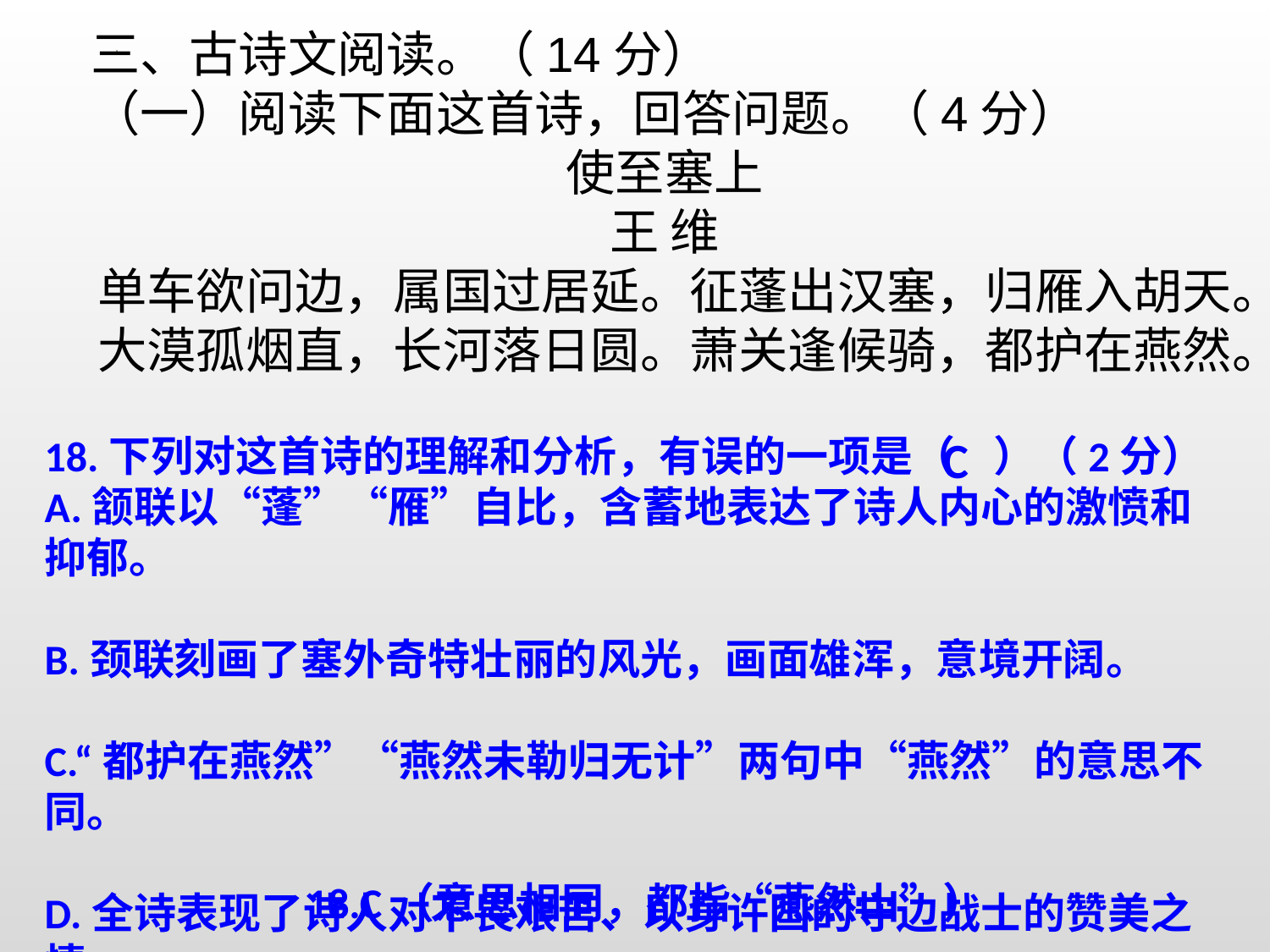

三、古诗文阅读。（14分）
（一）阅读下面这首诗，回答问题。（4分）
使至塞上
王 维
单车欲问边，属国过居延。征蓬出汉塞，归雁入胡天。
大漠孤烟直，长河落日圆。萧关逢候骑，都护在燕然。
18.下列对这首诗的理解和分析，有误的一项是（    ）（2分）
A.颔联以“蓬”“雁”自比，含蓄地表达了诗人内心的激愤和抑郁。

B.颈联刻画了塞外奇特壮丽的风光，画面雄浑，意境开阔。

C.“都护在燕然”“燕然未勒归无计”两句中“燕然”的意思不同。

D.全诗表现了诗人对不畏艰苦、以身许国的守边战士的赞美之情。
C
18.C（意思相同，都指“燕然山”）